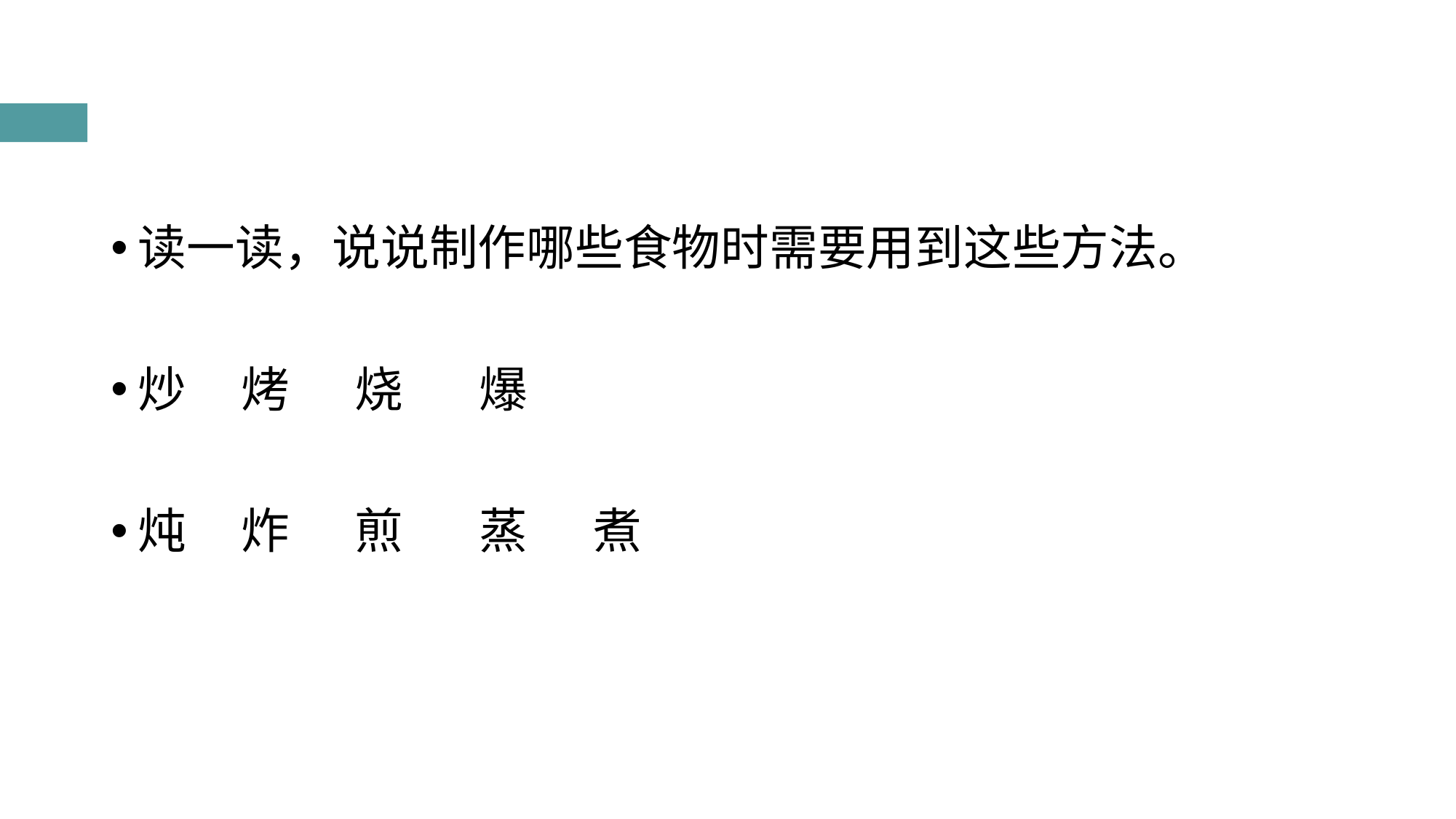

#
读一读，说说制作哪些食物时需要用到这些方法。

炒     烤      烧       爆

炖     炸      煎       蒸      煮